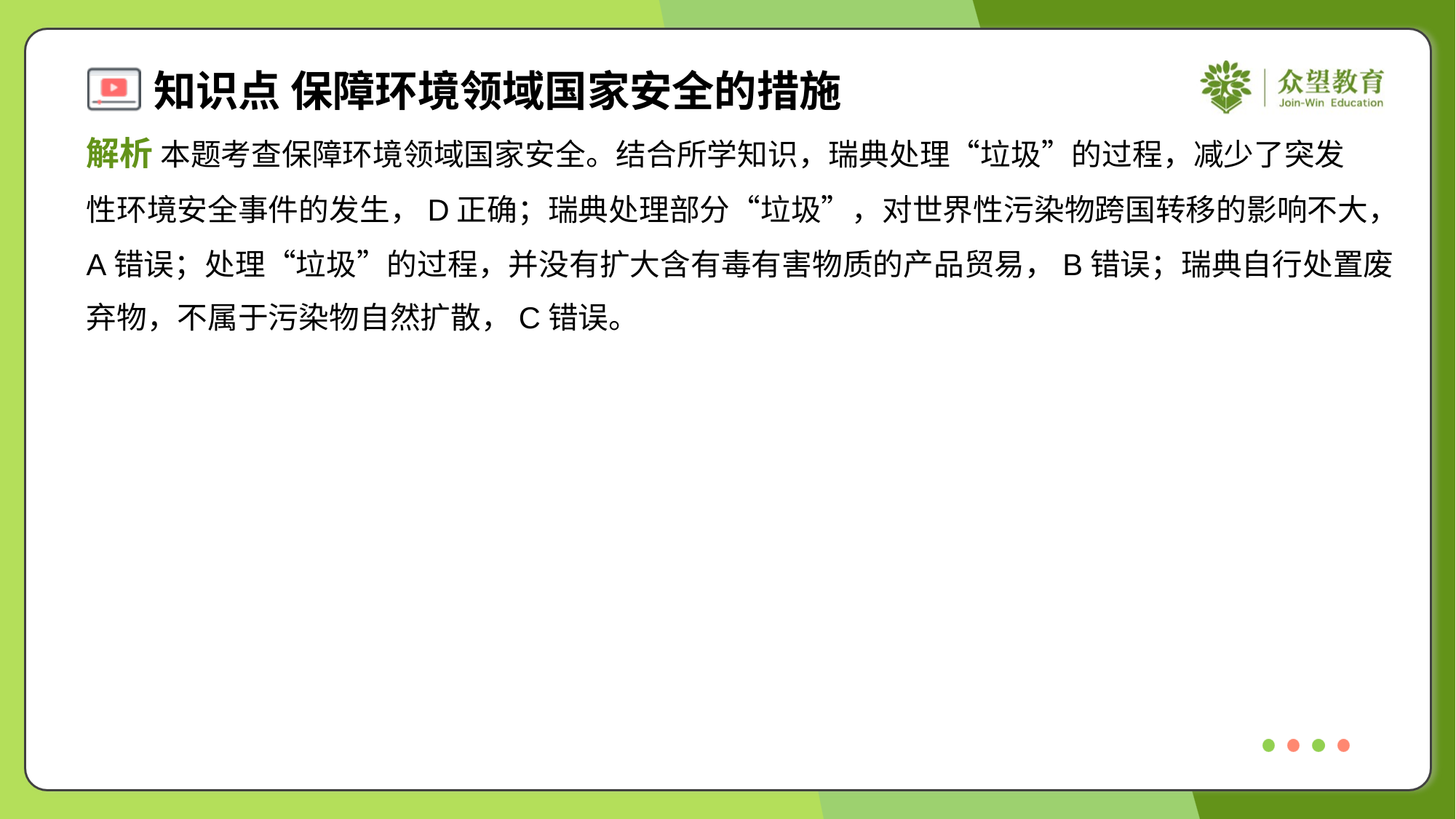

解析 本题考查保障环境领域国家安全。结合所学知识，瑞典处理“垃圾”的过程，减少了突发
性环境安全事件的发生，D正确；瑞典处理部分“垃圾”，对世界性污染物跨国转移的影响不大，
A错误；处理“垃圾”的过程，并没有扩大含有毒有害物质的产品贸易，B错误；瑞典自行处置废
弃物，不属于污染物自然扩散，C错误。